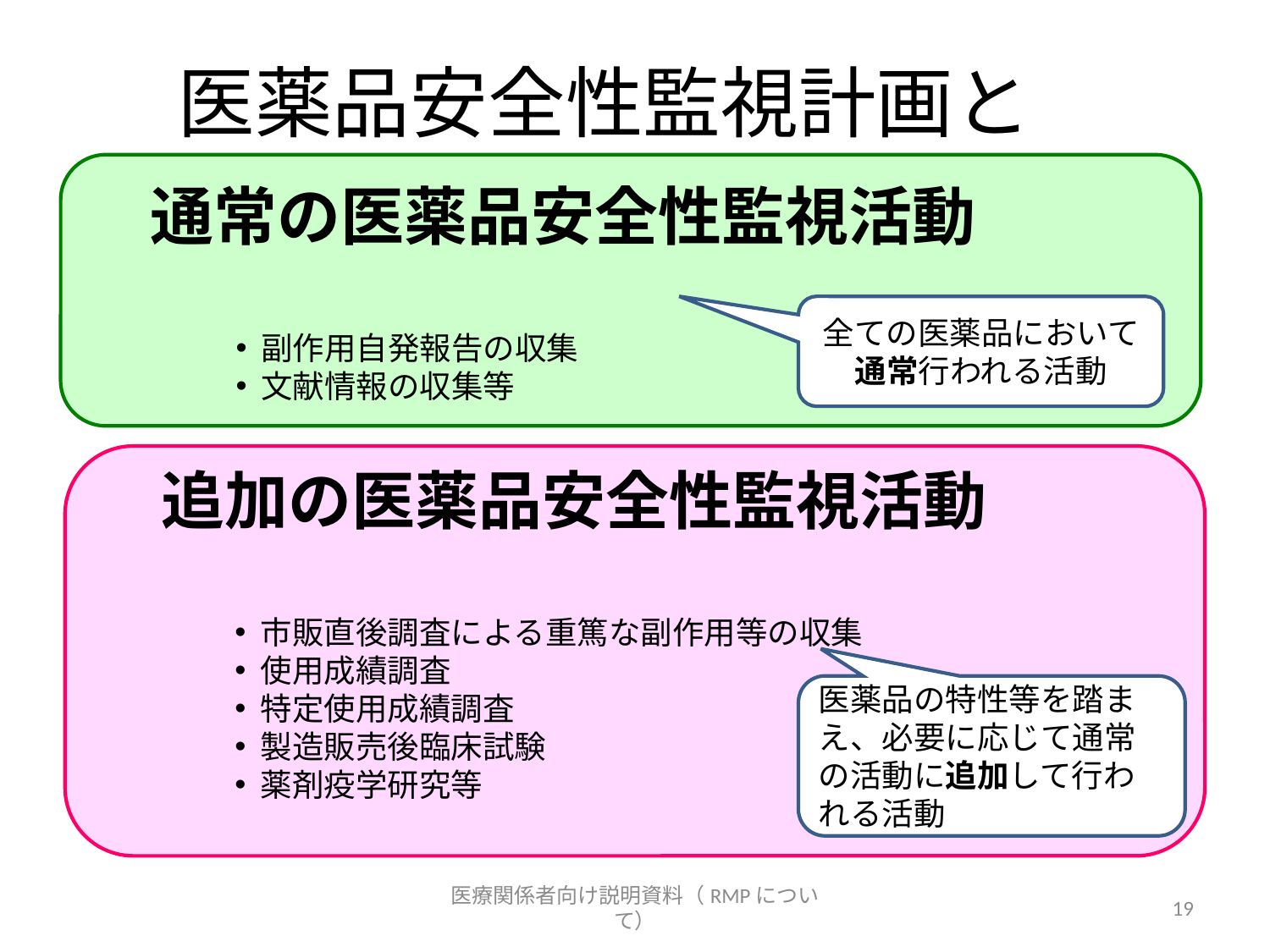

医薬品安全性監視計画とは
　通常の医薬品安全性監視活動

副作用自発報告の収集
文献情報の収集等
全ての医薬品において通常行われる活動
　追加の医薬品安全性監視活動

市販直後調査による重篤な副作用等の収集
使用成績調査
特定使用成績調査
製造販売後臨床試験
薬剤疫学研究等

医薬品の特性等を踏まえ、必要に応じて通常の活動に追加して行われる活動
医療関係者向け説明資料（RMPについて）
19